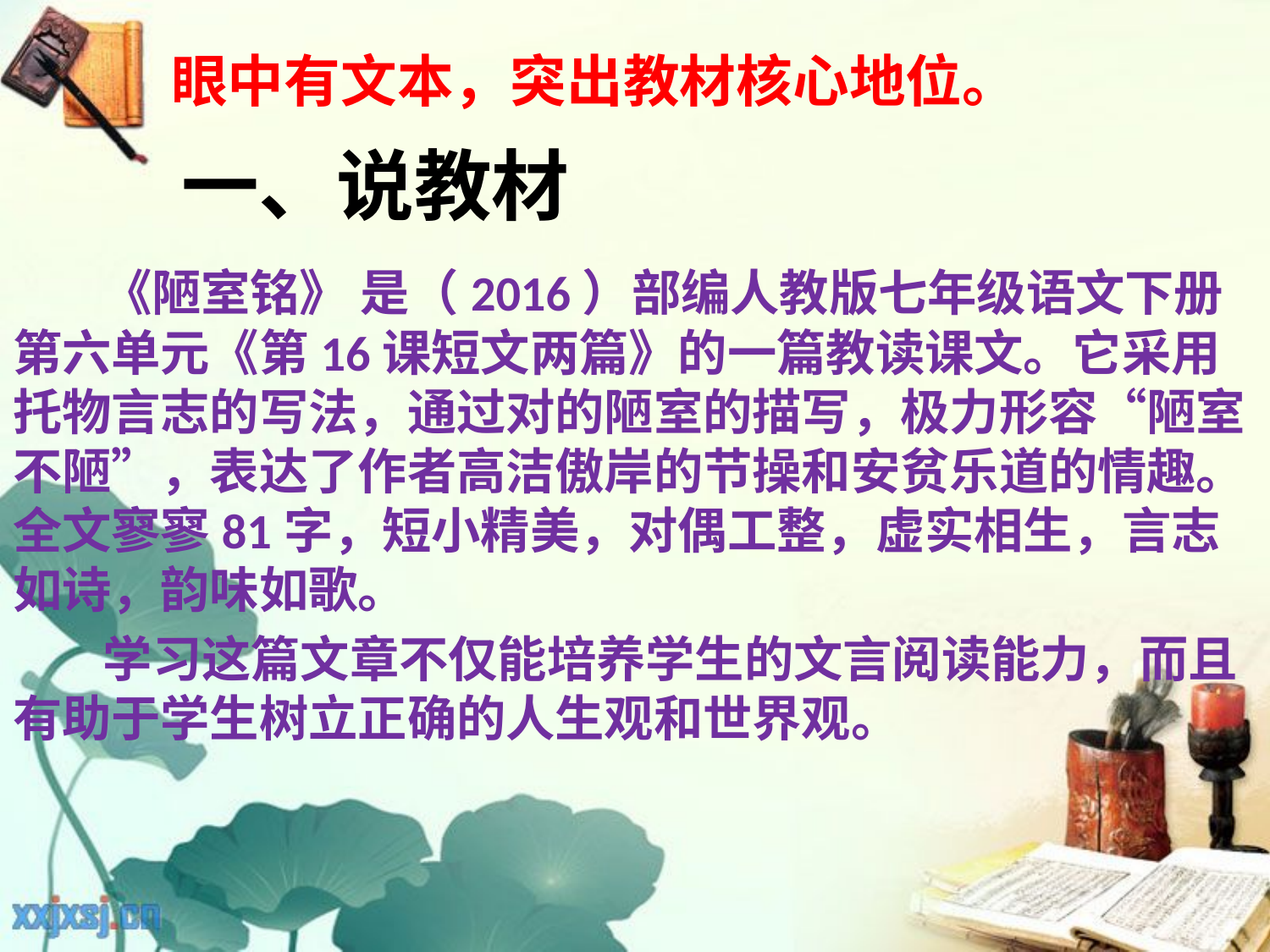

眼中有文本，突出教材核心地位。
# 一、说教材
      《陋室铭》 是（2016）部编人教版七年级语文下册第六单元《第16课短文两篇》的一篇教读课文。它采用托物言志的写法，通过对的陋室的描写，极力形容“陋室不陋”，表达了作者高洁傲岸的节操和安贫乐道的情趣。全文寥寥81字，短小精美，对偶工整，虚实相生，言志 如诗，韵味如歌。
       学习这篇文章不仅能培养学生的文言阅读能力，而且有助于学生树立正确的人生观和世界观。